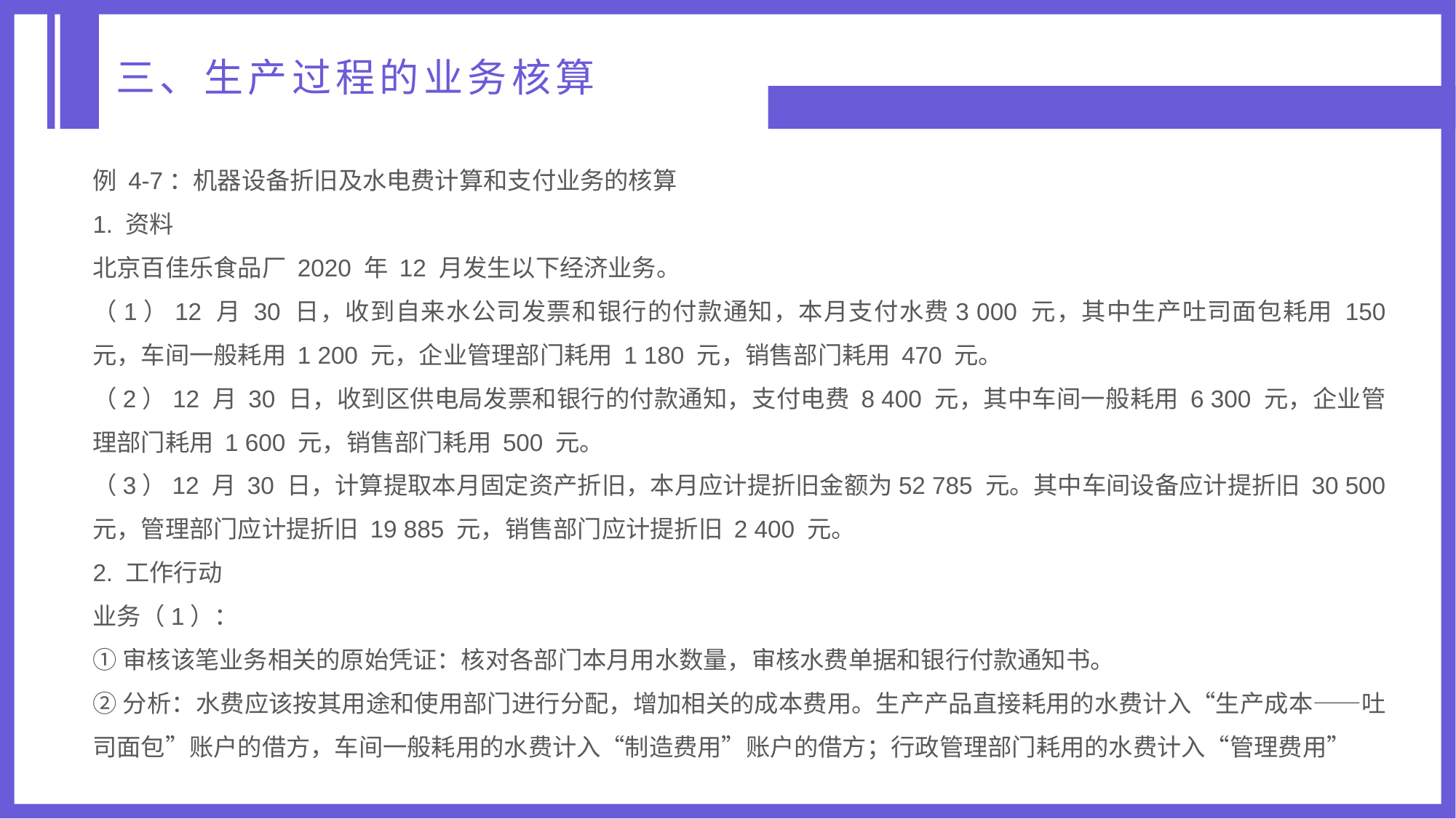

三、生产过程的业务核算
例 4-7：机器设备折旧及水电费计算和支付业务的核算
1. 资料
北京百佳乐食品厂 2020 年 12 月发生以下经济业务。
（1）12 月 30 日，收到自来水公司发票和银行的付款通知，本月支付水费3 000 元，其中生产吐司面包耗用 150 元，车间一般耗用 1 200 元，企业管理部门耗用 1 180 元，销售部门耗用 470 元。
（2）12 月 30 日，收到区供电局发票和银行的付款通知，支付电费 8 400 元，其中车间一般耗用 6 300 元，企业管理部门耗用 1 600 元，销售部门耗用 500 元。
（3）12 月 30 日，计算提取本月固定资产折旧，本月应计提折旧金额为52 785 元。其中车间设备应计提折旧 30 500 元，管理部门应计提折旧 19 885 元，销售部门应计提折旧 2 400 元。
2. 工作行动
业务（1）：
①审核该笔业务相关的原始凭证：核对各部门本月用水数量，审核水费单据和银行付款通知书。
②分析：水费应该按其用途和使用部门进行分配，增加相关的成本费用。生产产品直接耗用的水费计入“生产成本——吐司面包”账户的借方，车间一般耗用的水费计入“制造费用”账户的借方；行政管理部门耗用的水费计入“管理费用”